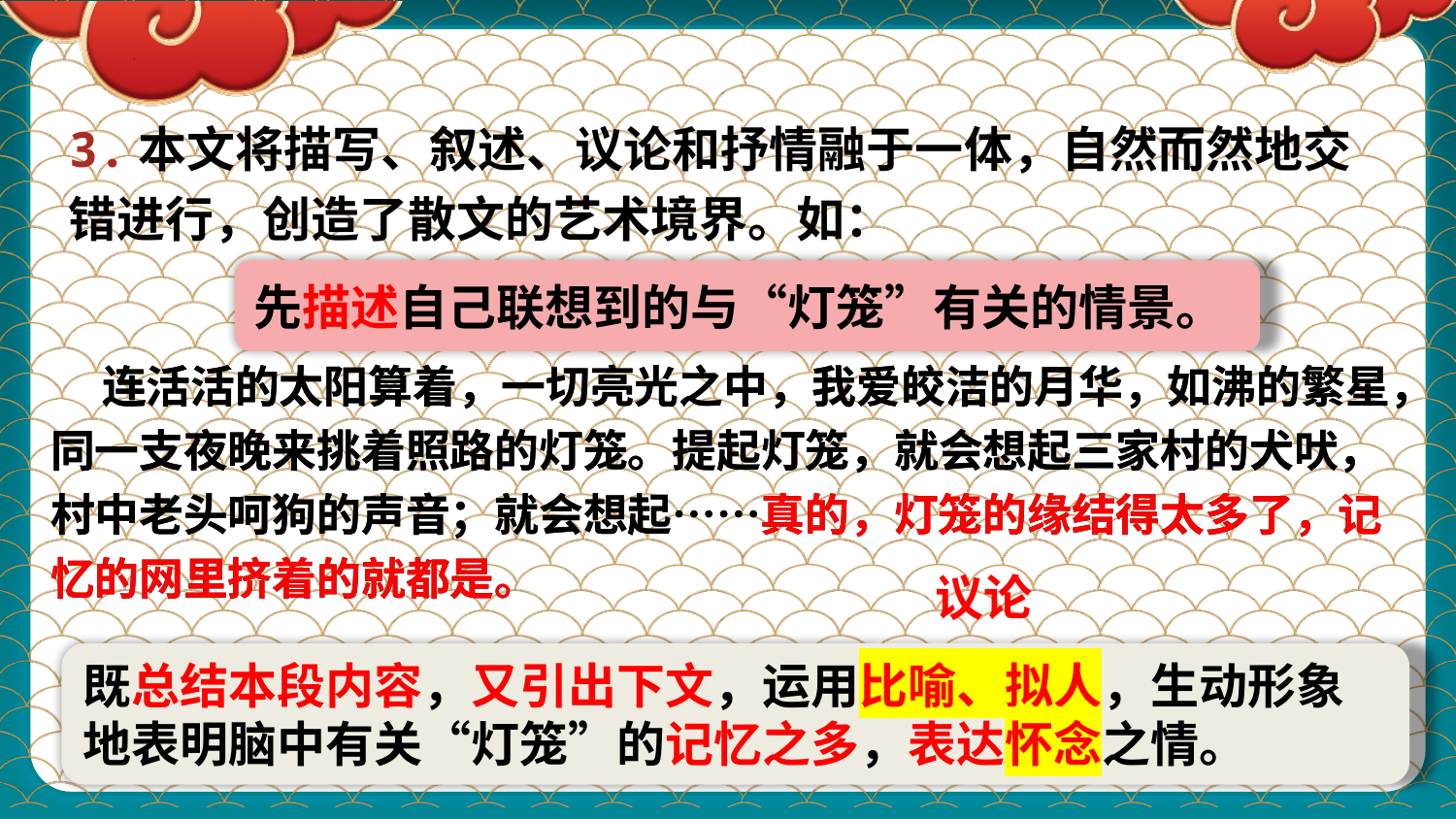

3.本文将描写、叙述、议论和抒情融于一体，自然而然地交错进行，创造了散文的艺术境界。如：
先描述自己联想到的与“灯笼”有关的情景。
    连活活的太阳算着，一切亮光之中，我爱皎洁的月华，如沸的繁星，同一支夜晚来挑着照路的灯笼。提起灯笼，就会想起三家村的犬吠，村中老头呵狗的声音；就会想起……真的，灯笼的缘结得太多了，记忆的网里挤着的就都是。
    连活活的太阳算着，一切亮光之中，我爱皎洁的月华，如沸的繁星，同一支夜晚来挑着照路的灯笼。提起灯笼，就会想起三家村的犬吠，村中老头呵狗的声音；就会想起……真的，灯笼的缘结得太多了，记忆的网里挤着的就都是。
议论
既总结本段内容，又引出下文，运用比喻、拟人，生动形象地表明脑中有关“灯笼”的记忆之多，表达怀念之情。